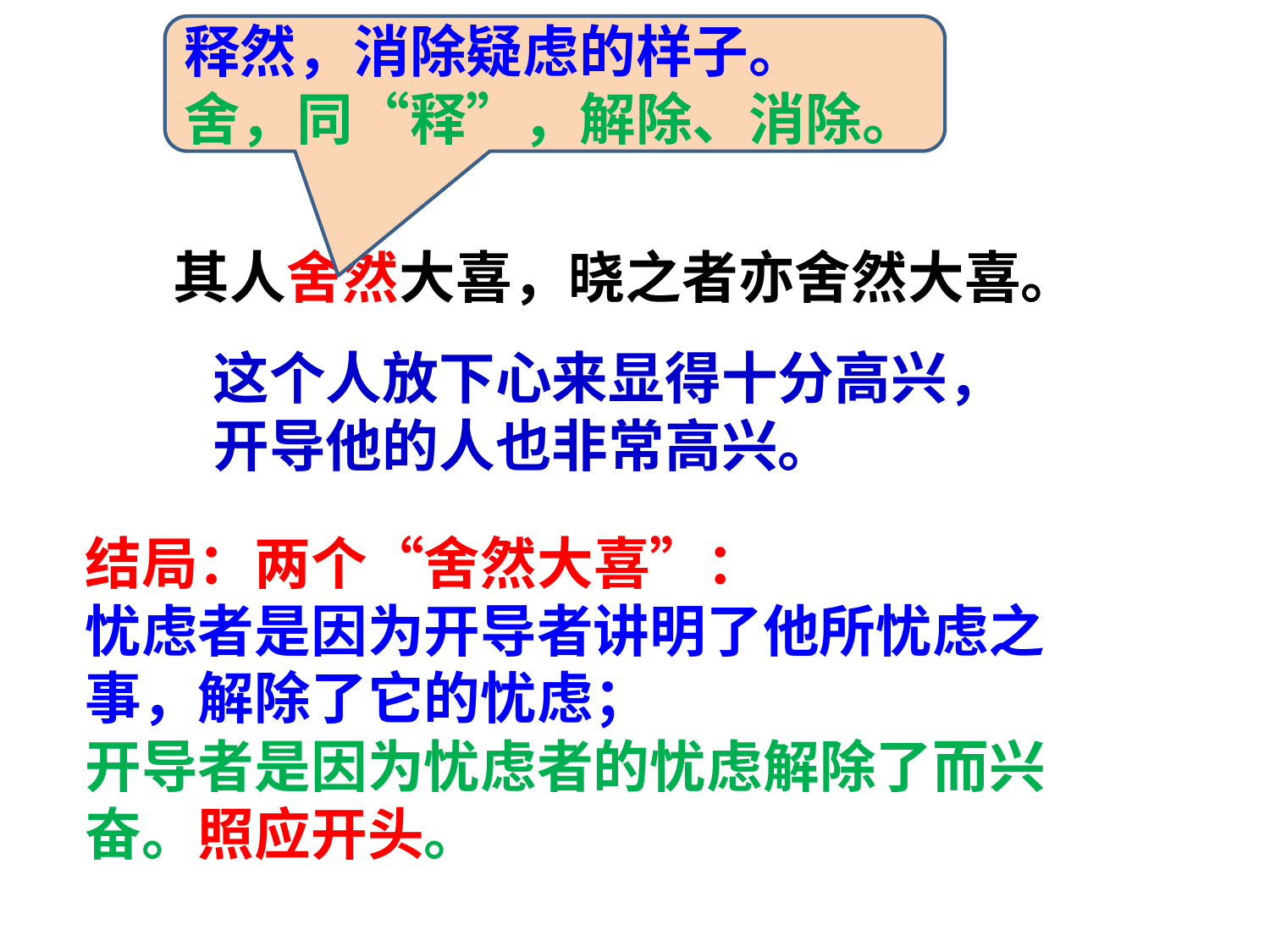

释然，消除疑虑的样子。
舍，同“释”，解除、消除。
其人舍然大喜，晓之者亦舍然大喜。
这个人放下心来显得十分高兴，开导他的人也非常高兴。
结局：两个“舍然大喜”：
忧虑者是因为开导者讲明了他所忧虑之事，解除了它的忧虑；
开导者是因为忧虑者的忧虑解除了而兴奋。照应开头。